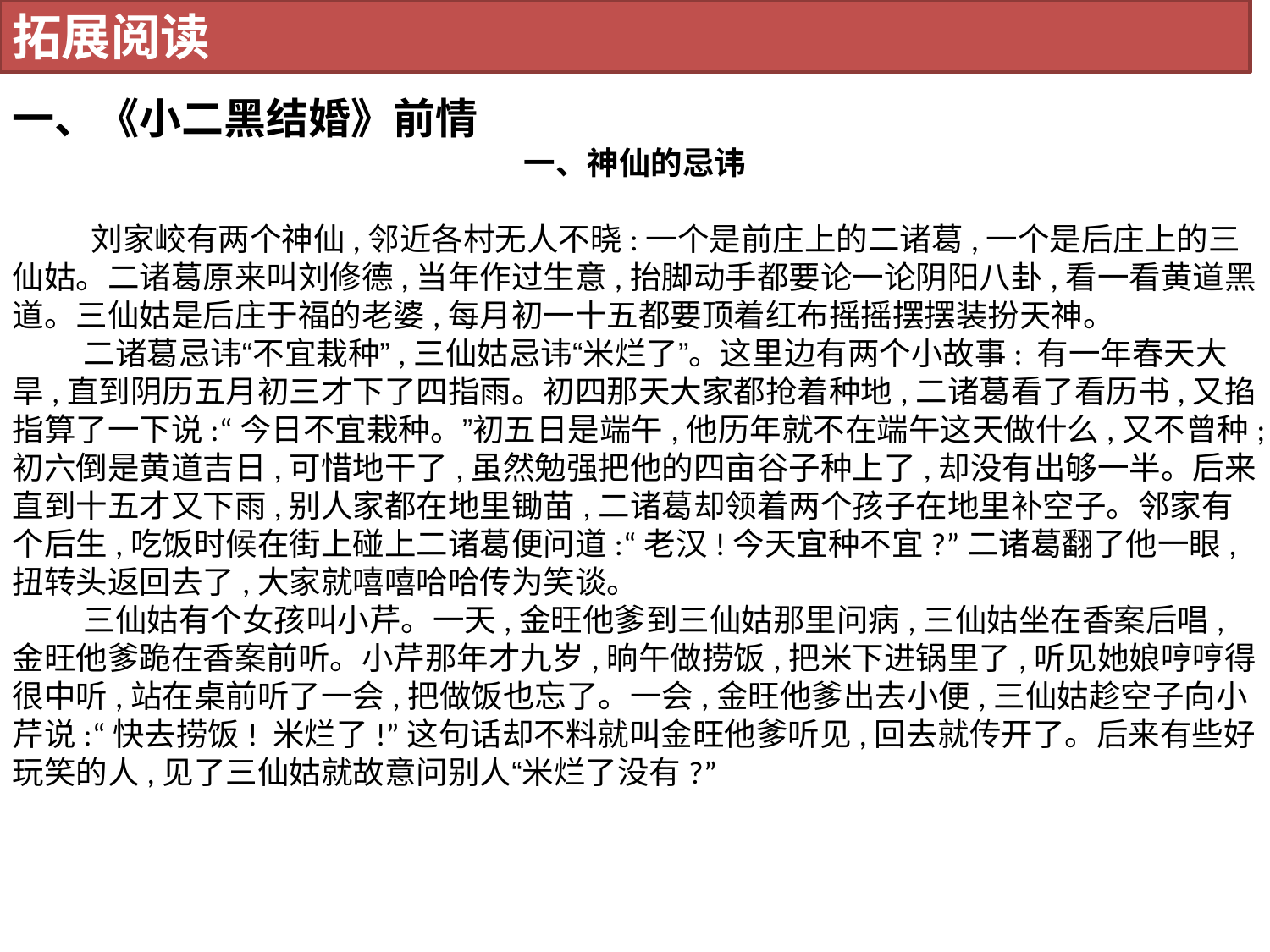

拓展阅读
一、《小二黑结婚》前情
一、神仙的忌讳
        刘家峧有两个神仙,邻近各村无人不晓:一个是前庄上的二诸葛,一个是后庄上的三仙姑。二诸葛原来叫刘修德,当年作过生意,抬脚动手都要论一论阴阳八卦,看一看黄道黑道。三仙姑是后庄于福的老婆,每月初一十五都要顶着红布摇摇摆摆装扮天神。 
        二诸葛忌讳“不宜栽种”,三仙姑忌讳“米烂了”。这里边有两个小故事: 有一年春天大旱,直到阴历五月初三才下了四指雨。初四那天大家都抢着种地,二诸葛看了看历书,又掐指算了一下说:“今日不宜栽种。”初五日是端午,他历年就不在端午这天做什么,又不曾种;初六倒是黄道吉日,可惜地干了,虽然勉强把他的四亩谷子种上了,却没有出够一半。后来直到十五才又下雨,别人家都在地里锄苗,二诸葛却领着两个孩子在地里补空子。邻家有个后生,吃饭时候在街上碰上二诸葛便问道:“老汉!今天宜种不宜?”二诸葛翻了他一眼,扭转头返回去了,大家就嘻嘻哈哈传为笑谈。 
        三仙姑有个女孩叫小芹。一天,金旺他爹到三仙姑那里问病,三仙姑坐在香案后唱,金旺他爹跪在香案前听。小芹那年才九岁,晌午做捞饭,把米下进锅里了,听见她娘哼哼得很中听,站在桌前听了一会,把做饭也忘了。一会,金旺他爹出去小便,三仙姑趁空子向小芹说:“快去捞饭! 米烂了!”这句话却不料就叫金旺他爹听见,回去就传开了。后来有些好玩笑的人,见了三仙姑就故意问别人“米烂了没有?”